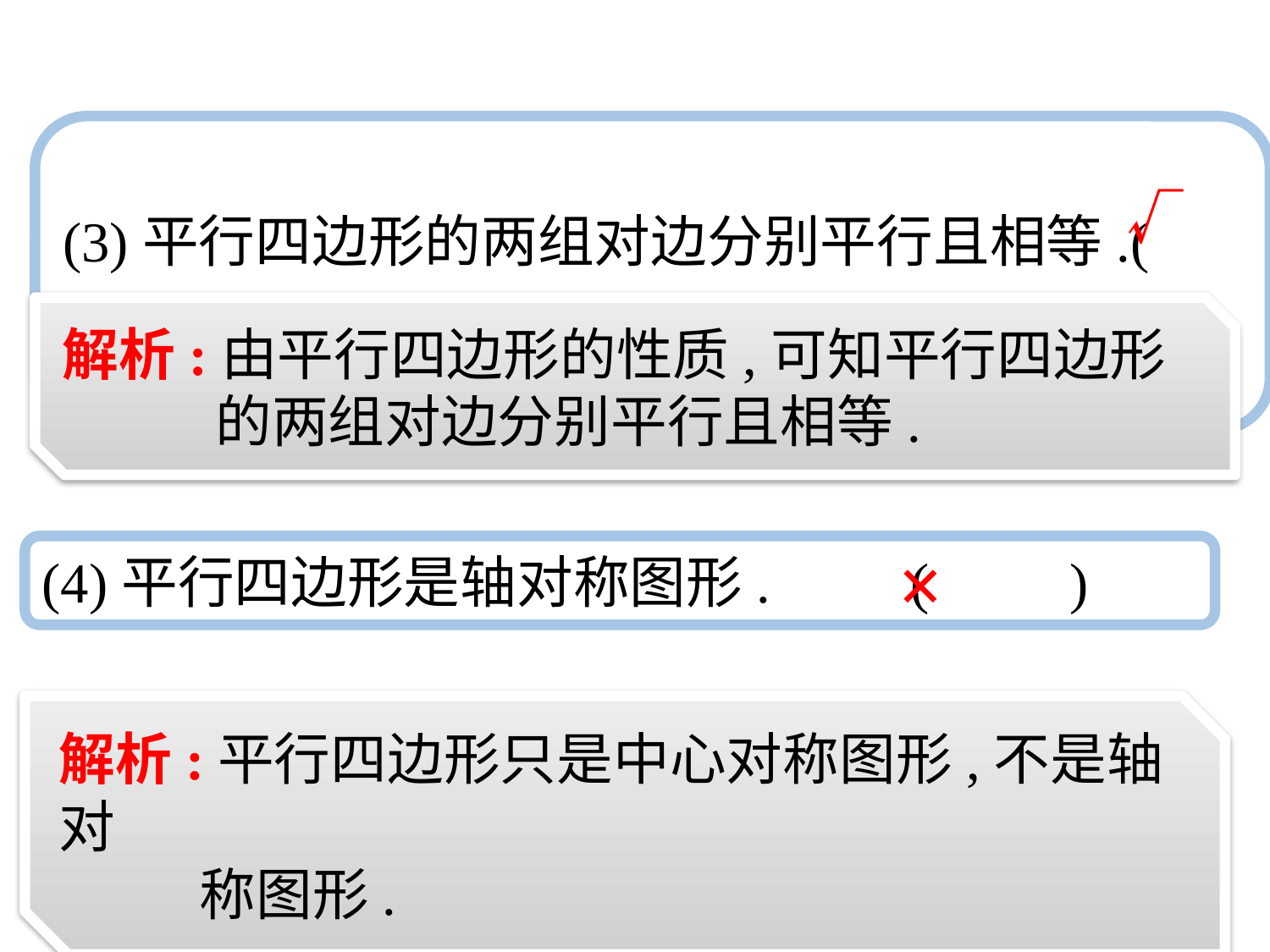

(3)平行四边形的两组对边分别平行且相等.(　　)
√
解析:由平行四边形的性质,可知平行四边形
           的两组对边分别平行且相等.
(4)平行四边形是轴对称图形.　　(　　)
✕
解析:平行四边形只是中心对称图形,不是轴对
          称图形.